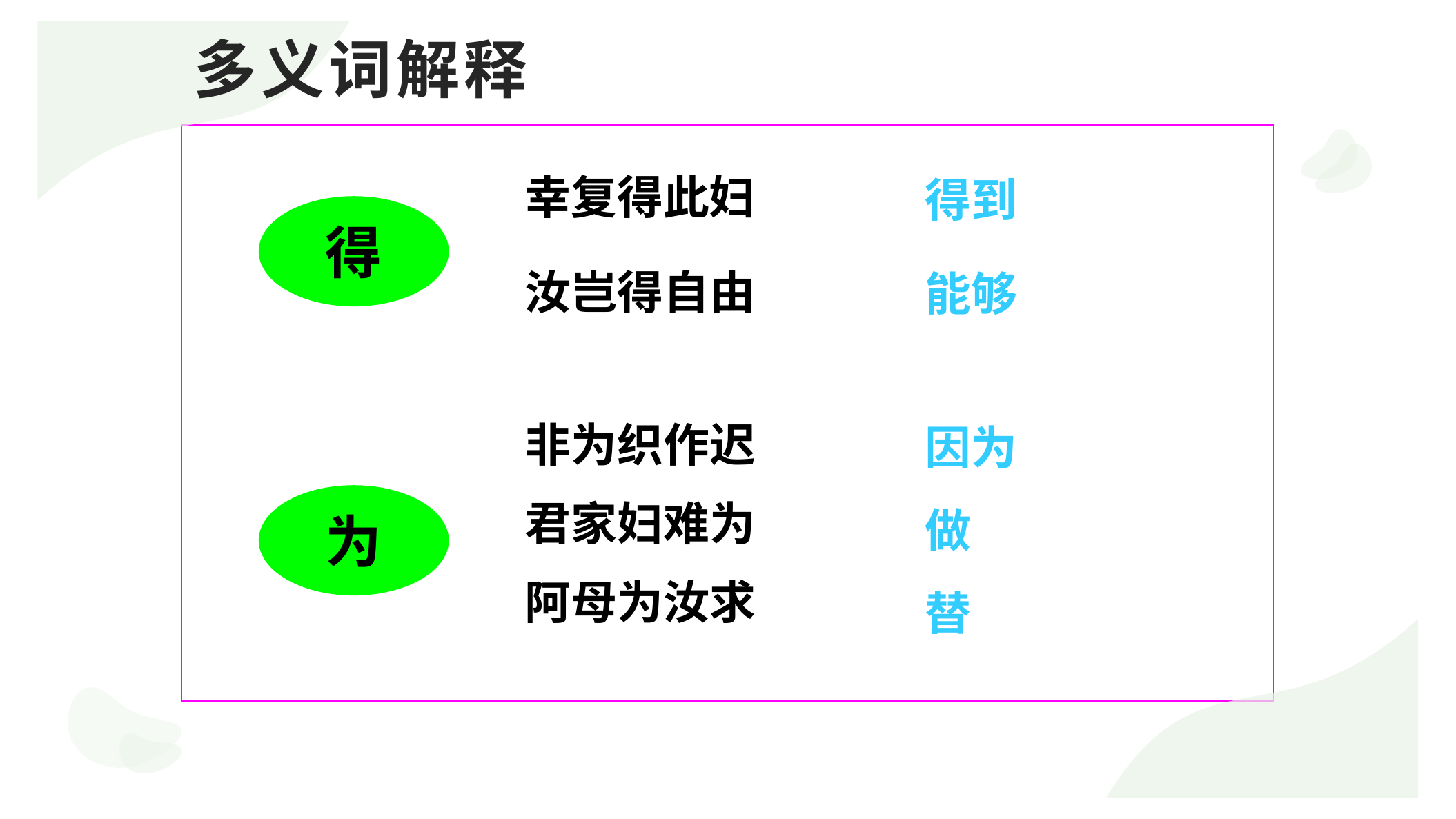

多义词解释

幸复得此妇
汝岂得自由

得到
得
能够
非为织作迟
君家妇难为
阿母为汝求
因为
为
做
替